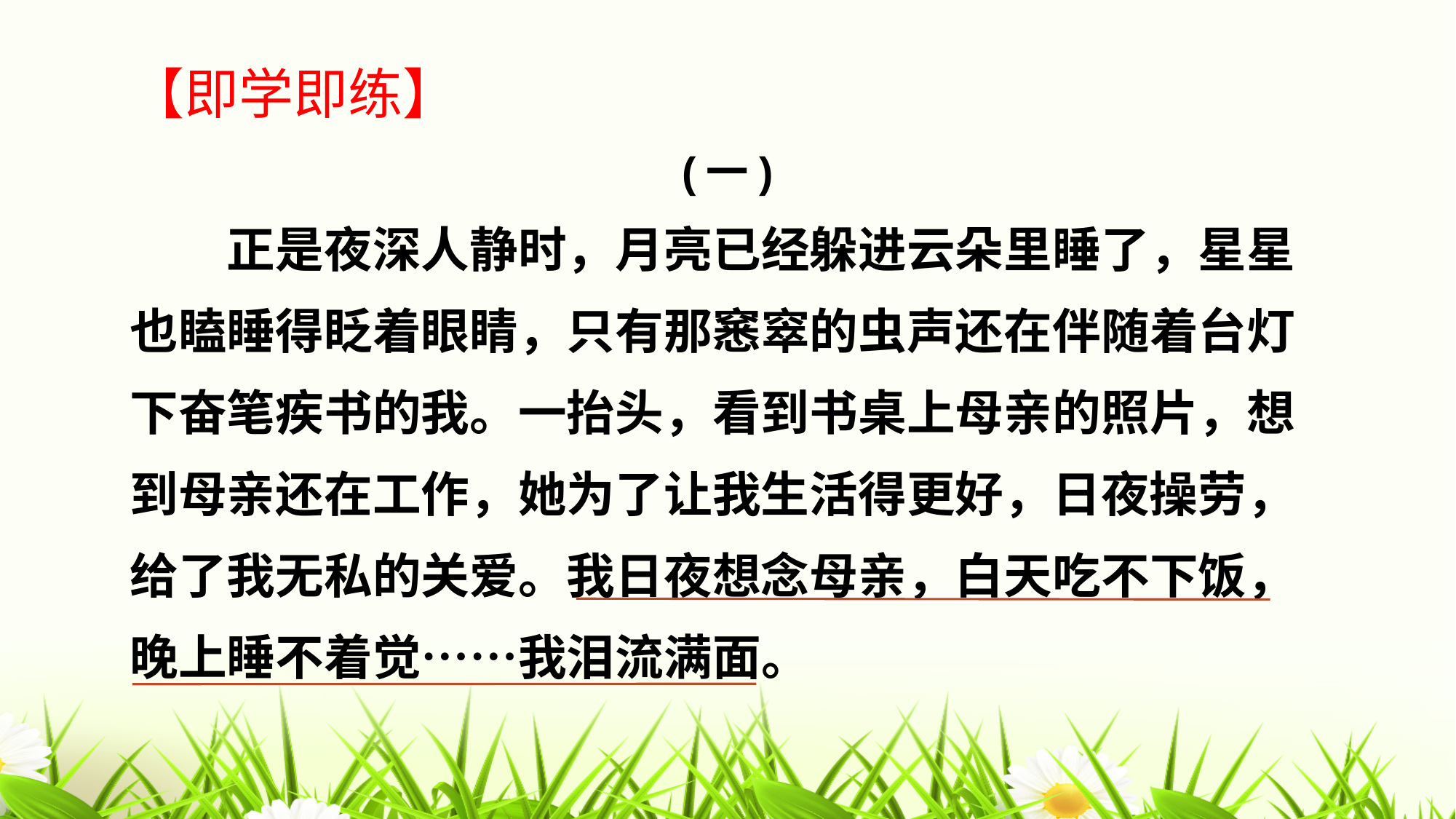

【即学即练】
(一)
　　正是夜深人静时，月亮已经躲进云朵里睡了，星星也瞌睡得眨着眼睛，只有那窸窣的虫声还在伴随着台灯下奋笔疾书的我。一抬头，看到书桌上母亲的照片，想到母亲还在工作，她为了让我生活得更好，日夜操劳，给了我无私的关爱。我日夜想念母亲，白天吃不下饭，晚上睡不着觉……我泪流满面。